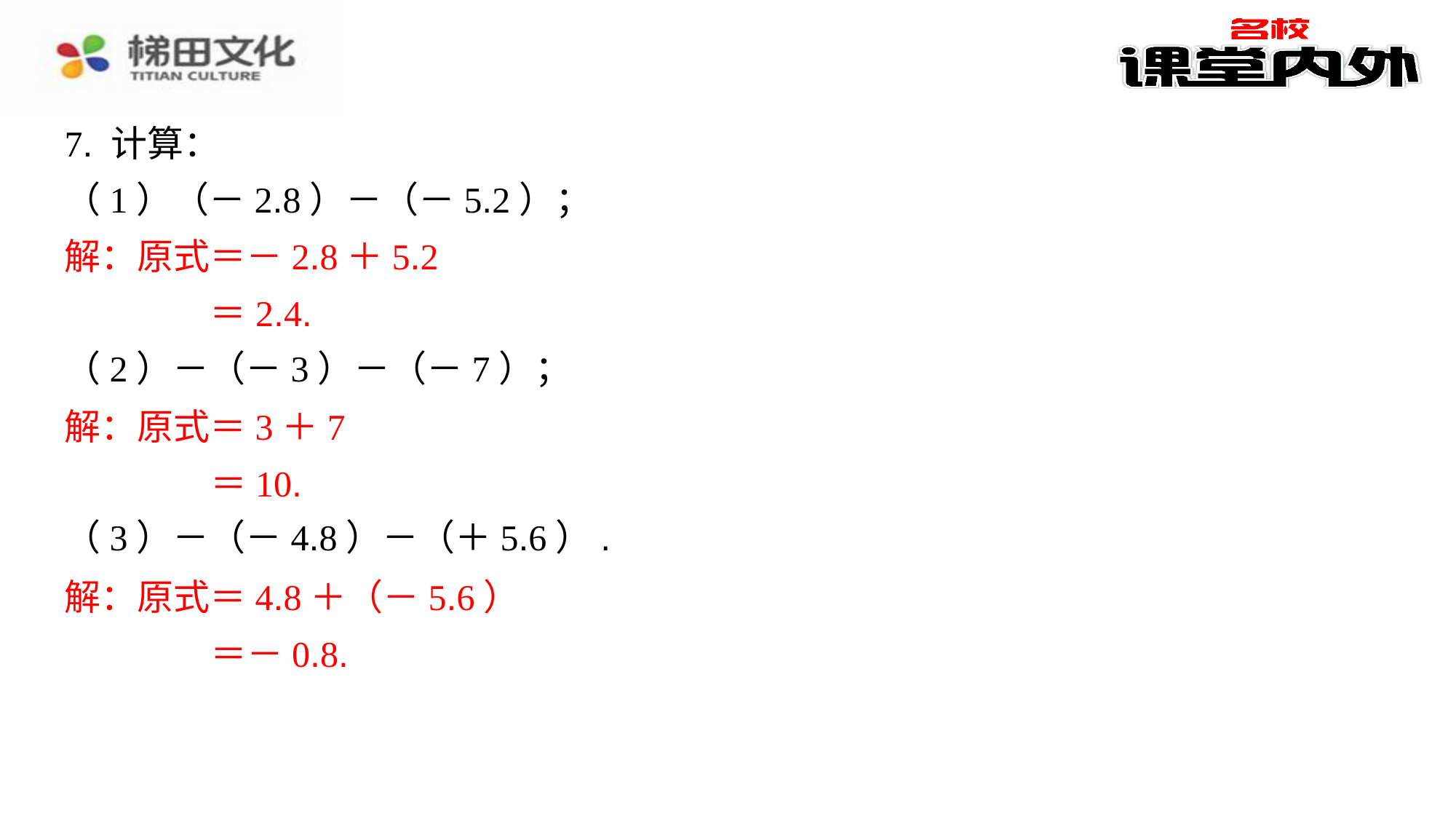

7. 计算：
（1）（－2.8）－（－5.2）；
解：原式＝－2.8＋5.2
＝2.4.
（2）－（－3）－（－7）；
解：原式＝3＋7
＝10.
（3）－（－4.8）－（＋5.6）.
解：原式＝4.8＋（－5.6）
＝－0.8.
解：原式＝－2.8＋5.2
＝2.4.
解：原式＝3＋7
＝10.
解：原式＝4.8＋（－5.6）
＝－0.8.